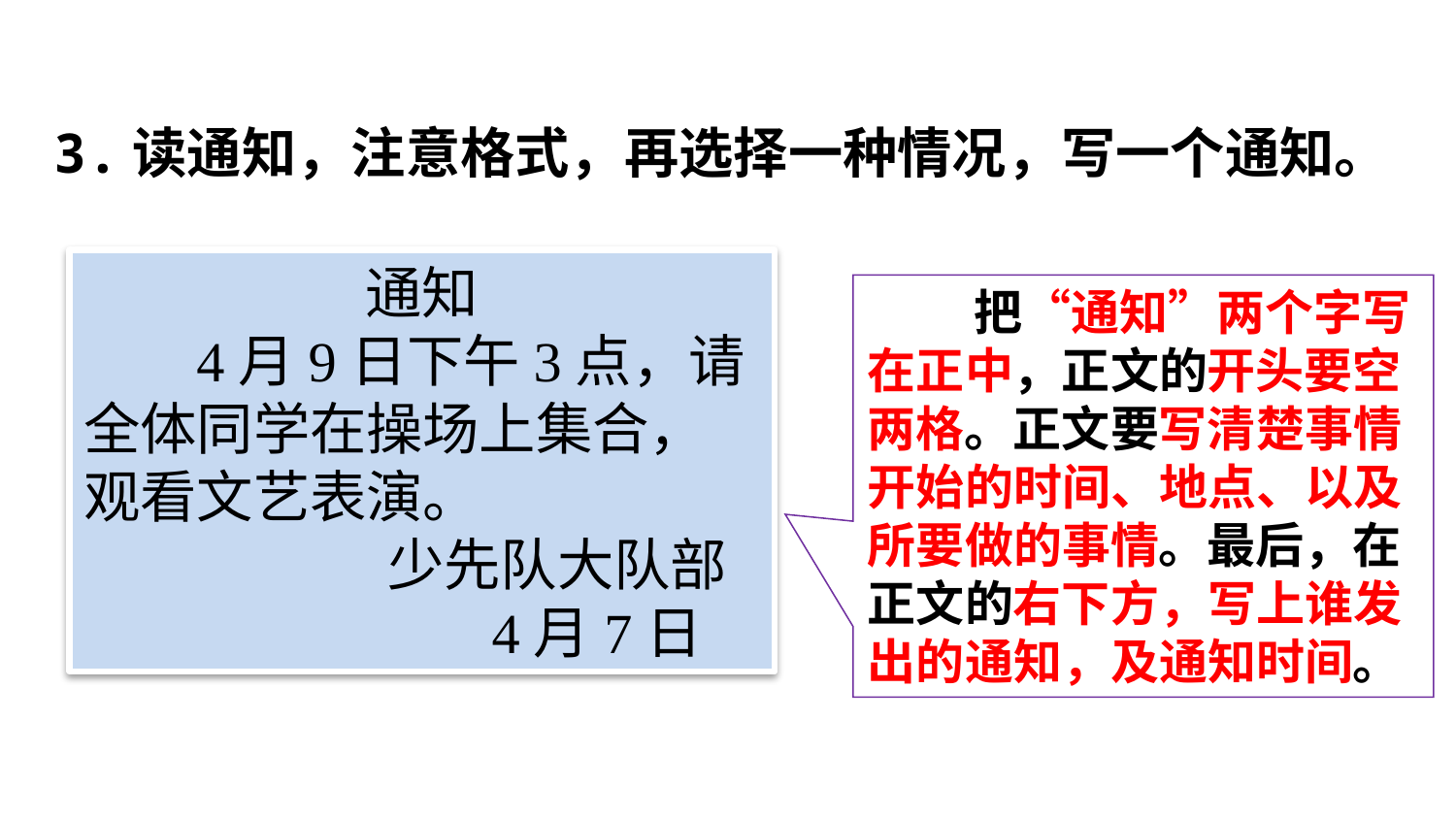

3.读通知，注意格式，再选择一种情况，写一个通知。
通知
        4月9日下午3点，请全体同学在操场上集合，观看文艺表演。
                       少先队大队部
                             4月7日
  把“通知”两个字写在正中，正文的开头要空两格。正文要写清楚事情开始的时间、地点、以及所要做的事情。最后，在正文的右下方，写上谁发出的通知，及通知时间。